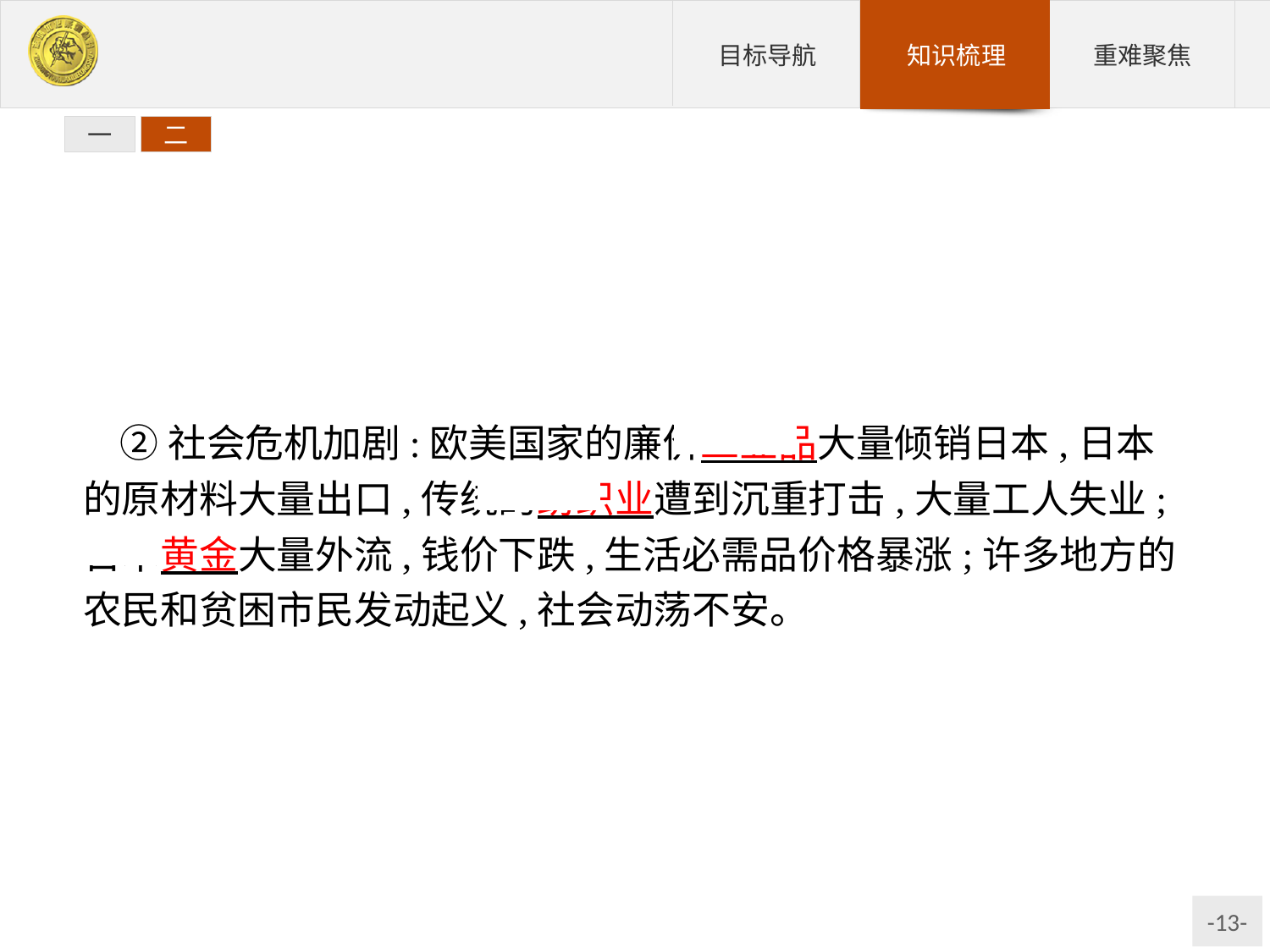

一
二
②社会危机加剧:欧美国家的廉价工业品大量倾销日本,日本的原材料大量出口,传统的纺织业遭到沉重打击,大量工人失业;日本黄金大量外流,钱价下跌,生活必需品价格暴涨;许多地方的农民和贫困市民发动起义,社会动荡不安。